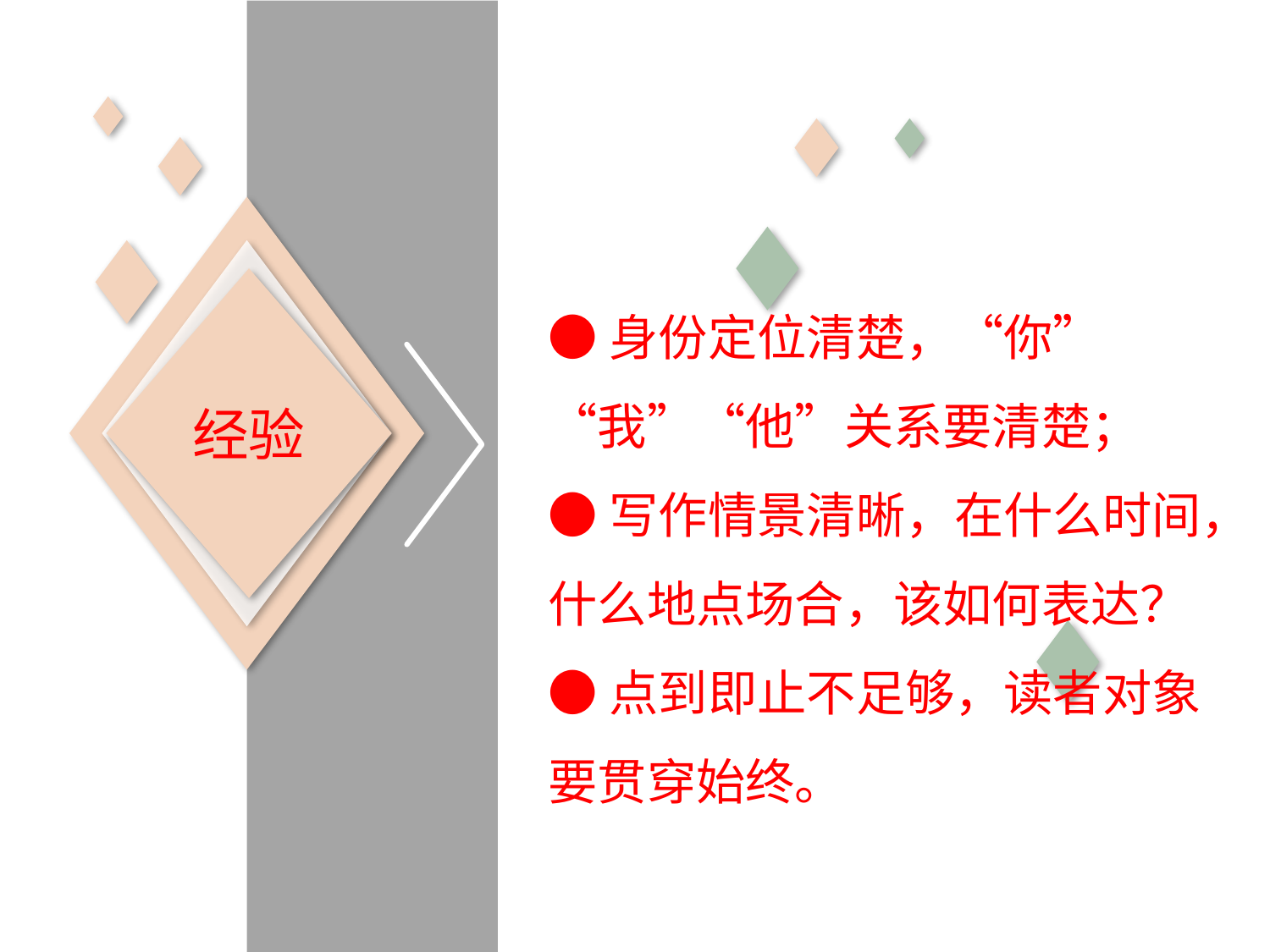

经验
●身份定位清楚，“你”“我”“他”关系要清楚；
●写作情景清晰，在什么时间，什么地点场合，该如何表达？
●点到即止不足够，读者对象要贯穿始终。